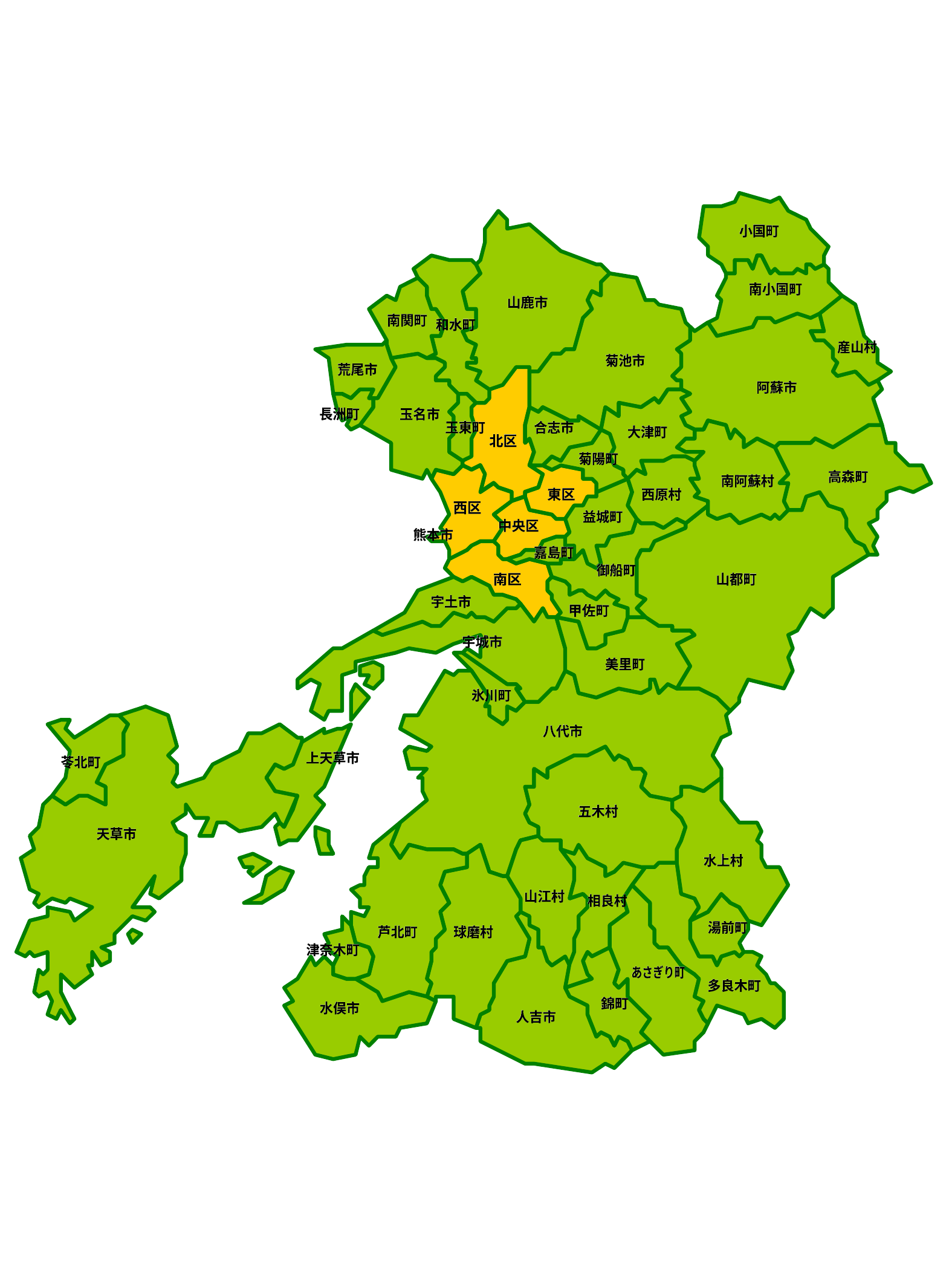

小国町
小国町
南小国町
南小国町
山鹿市
山鹿市
南関町
南関町
和水町
和水町
産山村
産山村
菊池市
菊池市
荒尾市
荒尾市

阿蘇市
阿蘇市
長洲町
長洲町
玉名市
玉名市
玉東町
玉東町
合志市
合志市
大津町
大津町
北区
北区
菊陽町
菊陽町
高森町
高森町
南阿蘇村
南阿蘇村
東区
東区
西原村
西原村
西区
西区
益城町
益城町
中央区
中央区
熊本市
熊本市
嘉島町
嘉島町
御船町
御船町
南区
南区
山都町
山都町
宇土市
宇土市
甲佐町
甲佐町
宇城市
宇城市
美里町
美里町
氷川町
氷川町
八代市
八代市
上天草市
上天草市
苓北町
苓北町
五木村
五木村
天草市
天草市
水上村
水上村
山江村
山江村
相良村
相良村
湯前町
湯前町
芦北町
芦北町
球磨村
球磨村
津奈木町
津奈木町
あさぎり町
あさぎり町
多良木町
多良木町
錦町
錦町
水俣市
水俣市
人吉市
人吉市